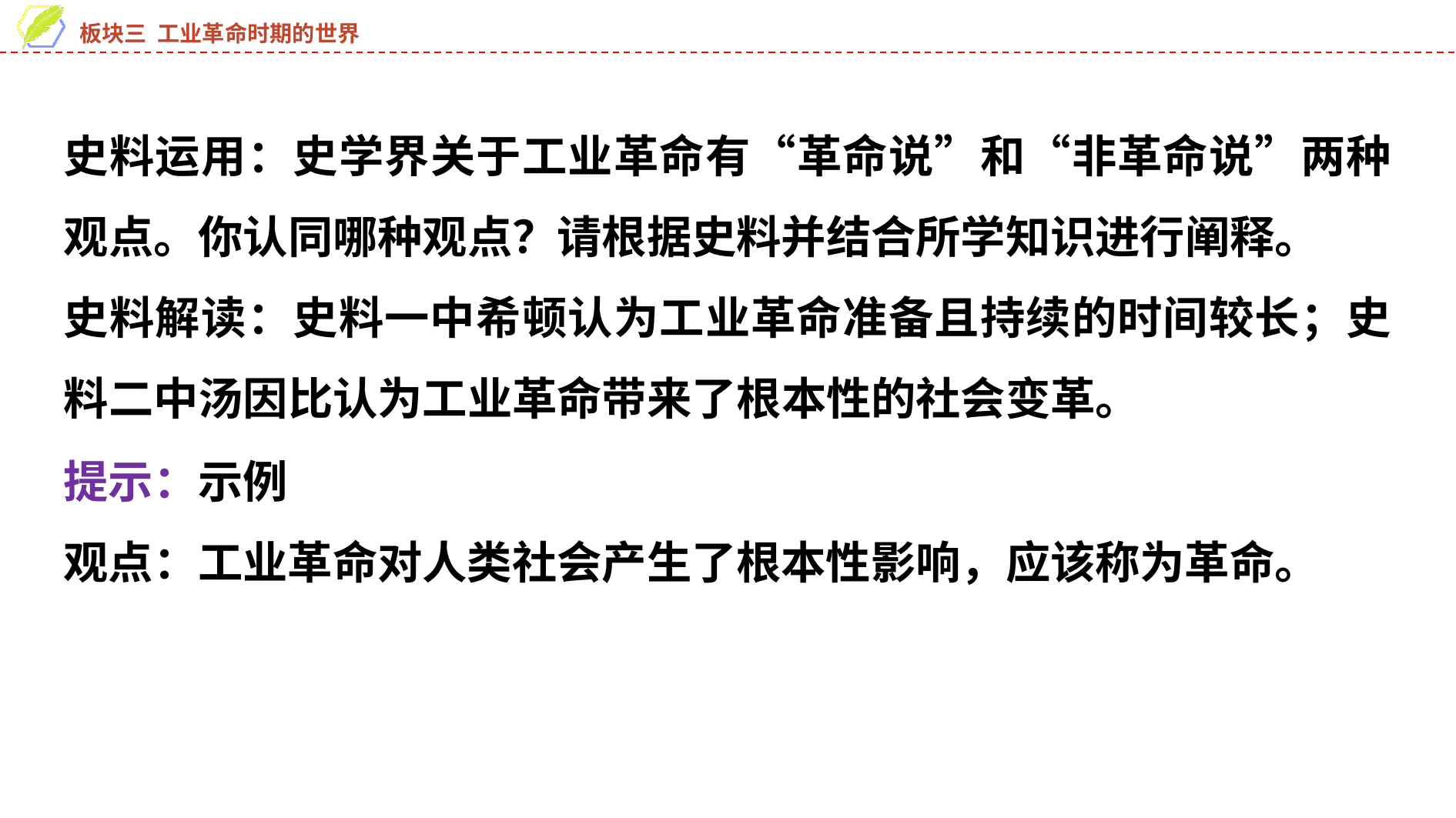

史料运用：史学界关于工业革命有“革命说”和“非革命说”两种观点。你认同哪种观点？请根据史料并结合所学知识进行阐释。
史料解读：史料一中希顿认为工业革命准备且持续的时间较长；史料二中汤因比认为工业革命带来了根本性的社会变革。
提示：示例
观点：工业革命对人类社会产生了根本性影响，应该称为革命。